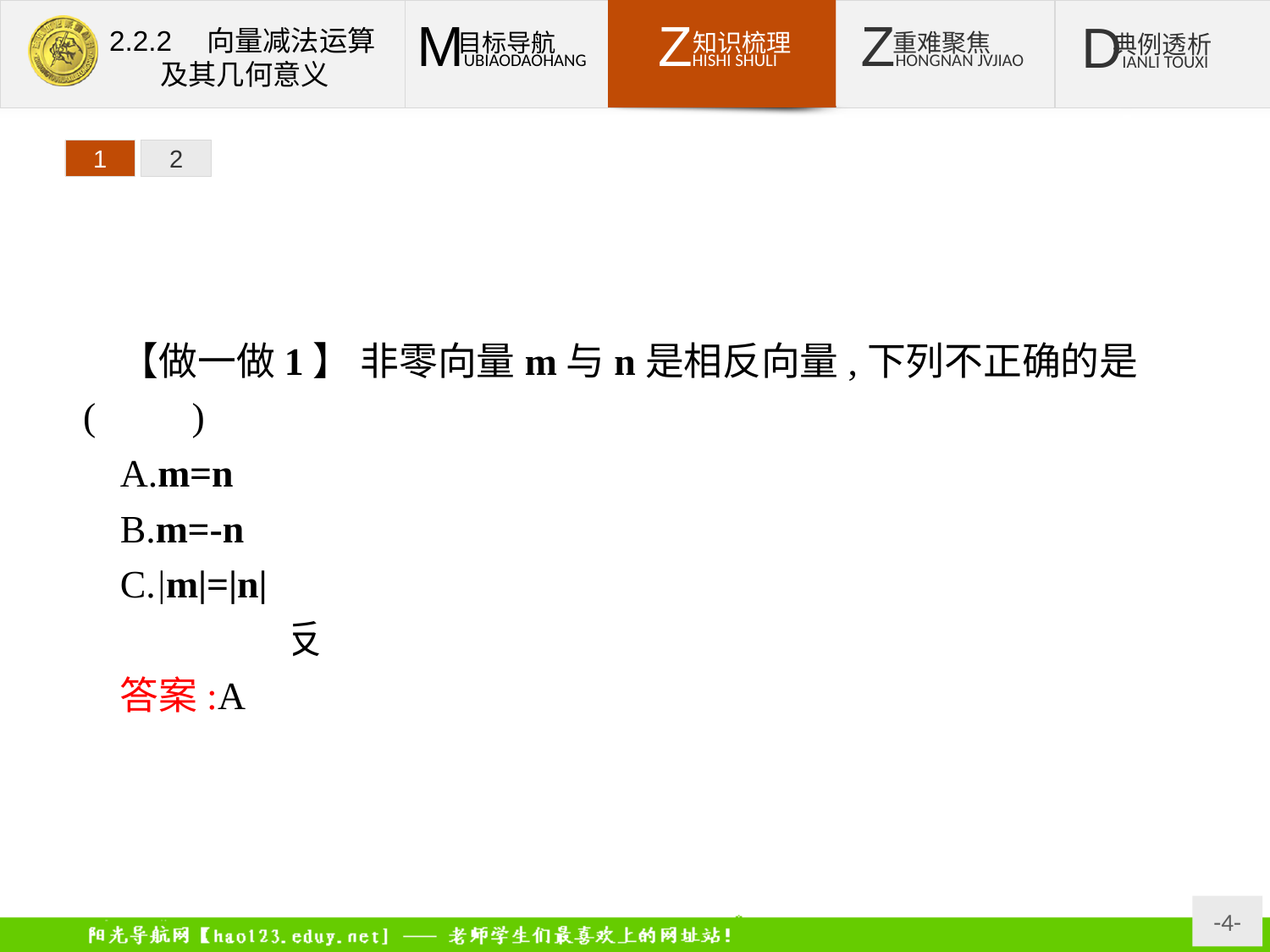

1
2
【做一做1】 非零向量m与n是相反向量,下列不正确的是(　　)
A.m=n
B.m=-n
C.|m|=|n|
D.方向相反
答案:A